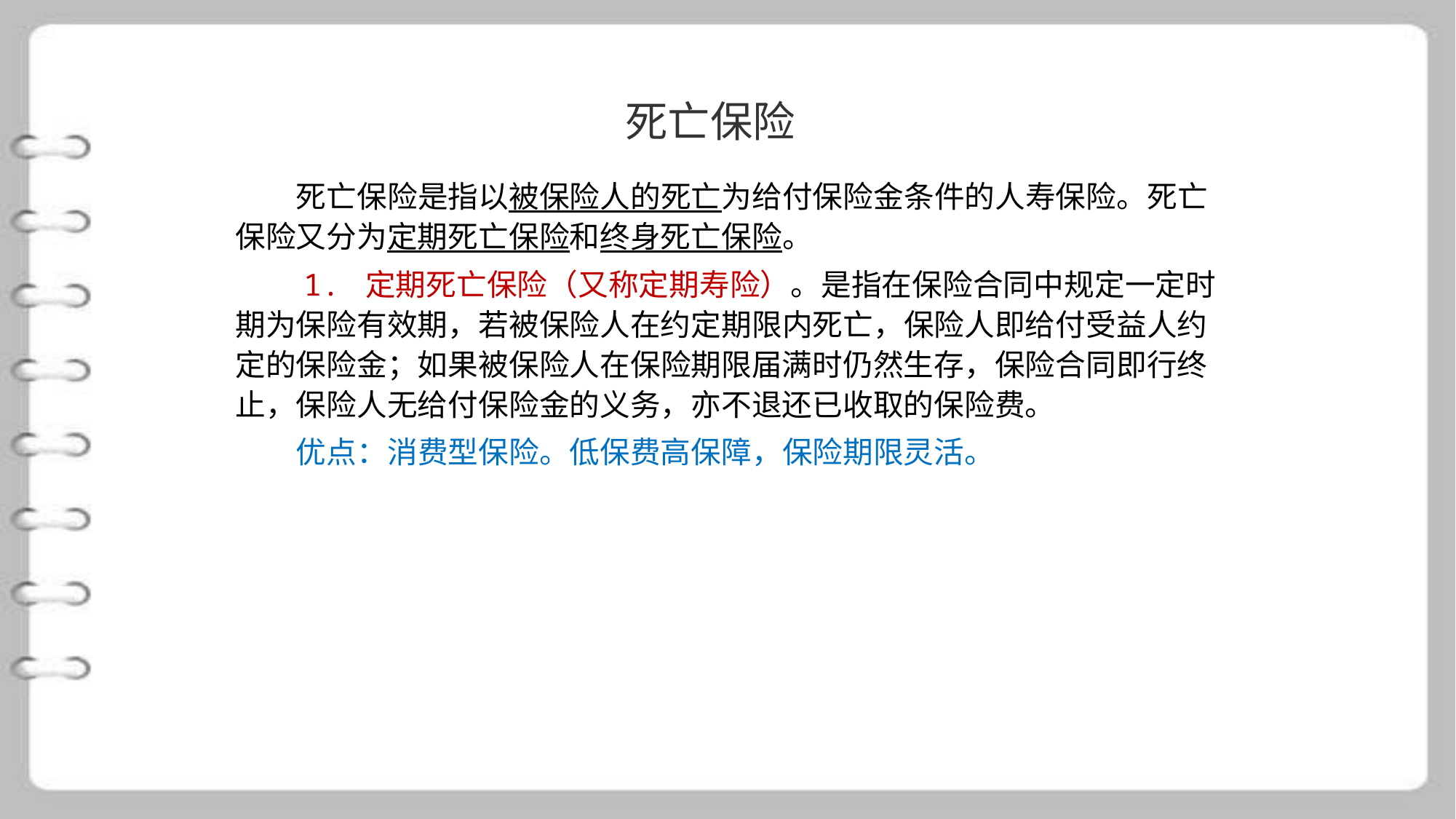

死亡保险
　　死亡保险是指以被保险人的死亡为给付保险金条件的人寿保险。死亡保险又分为定期死亡保险和终身死亡保险。
　　1. 定期死亡保险（又称定期寿险）。是指在保险合同中规定一定时期为保险有效期，若被保险人在约定期限内死亡，保险人即给付受益人约定的保险金；如果被保险人在保险期限届满时仍然生存，保险合同即行终止，保险人无给付保险金的义务，亦不退还已收取的保险费。
　　优点：消费型保险。低保费高保障，保险期限灵活。